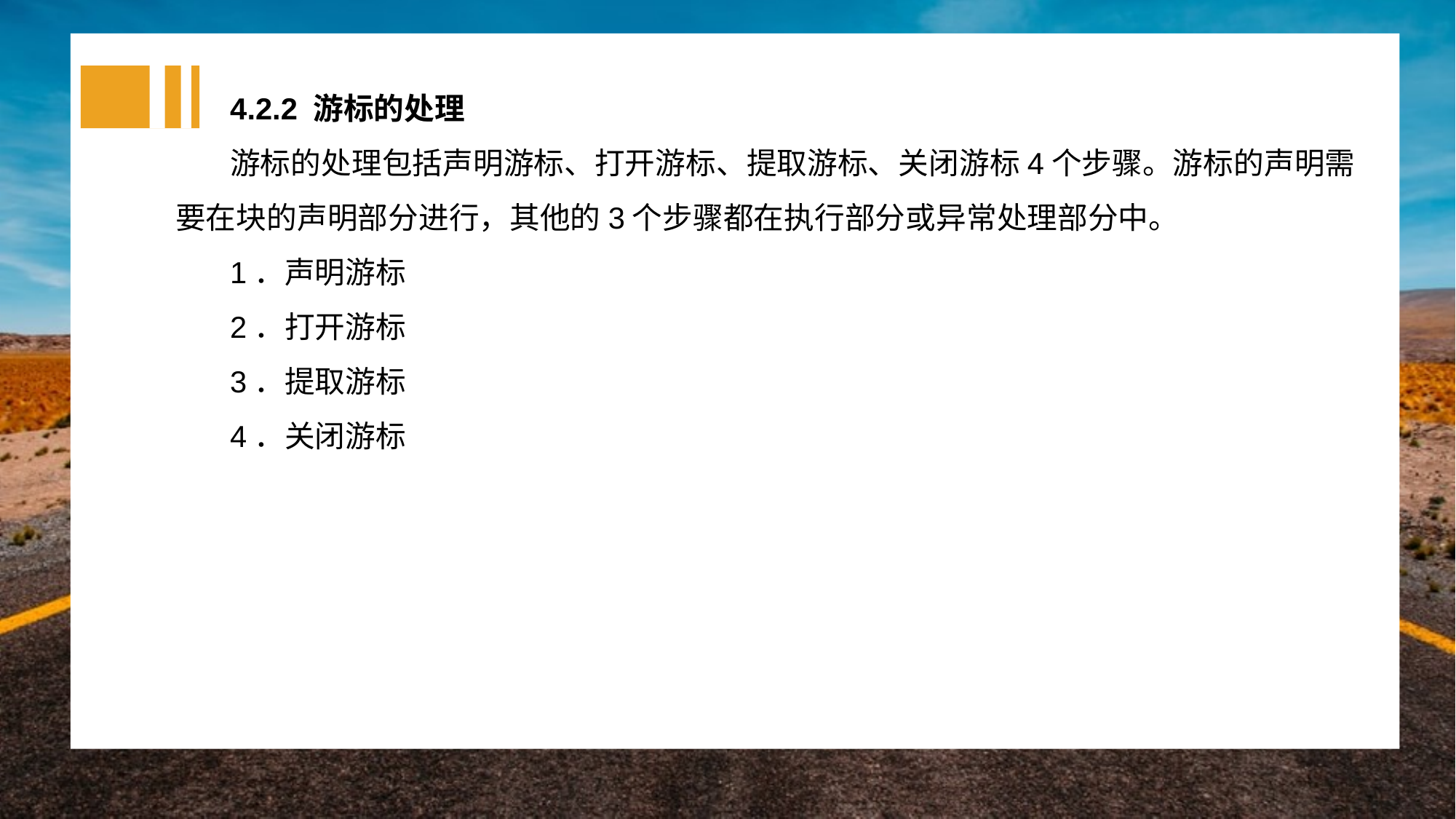

4.2.2 游标的处理
游标的处理包括声明游标、打开游标、提取游标、关闭游标4个步骤。游标的声明需要在块的声明部分进行，其他的3个步骤都在执行部分或异常处理部分中。
1．声明游标
2．打开游标
3．提取游标
4．关闭游标